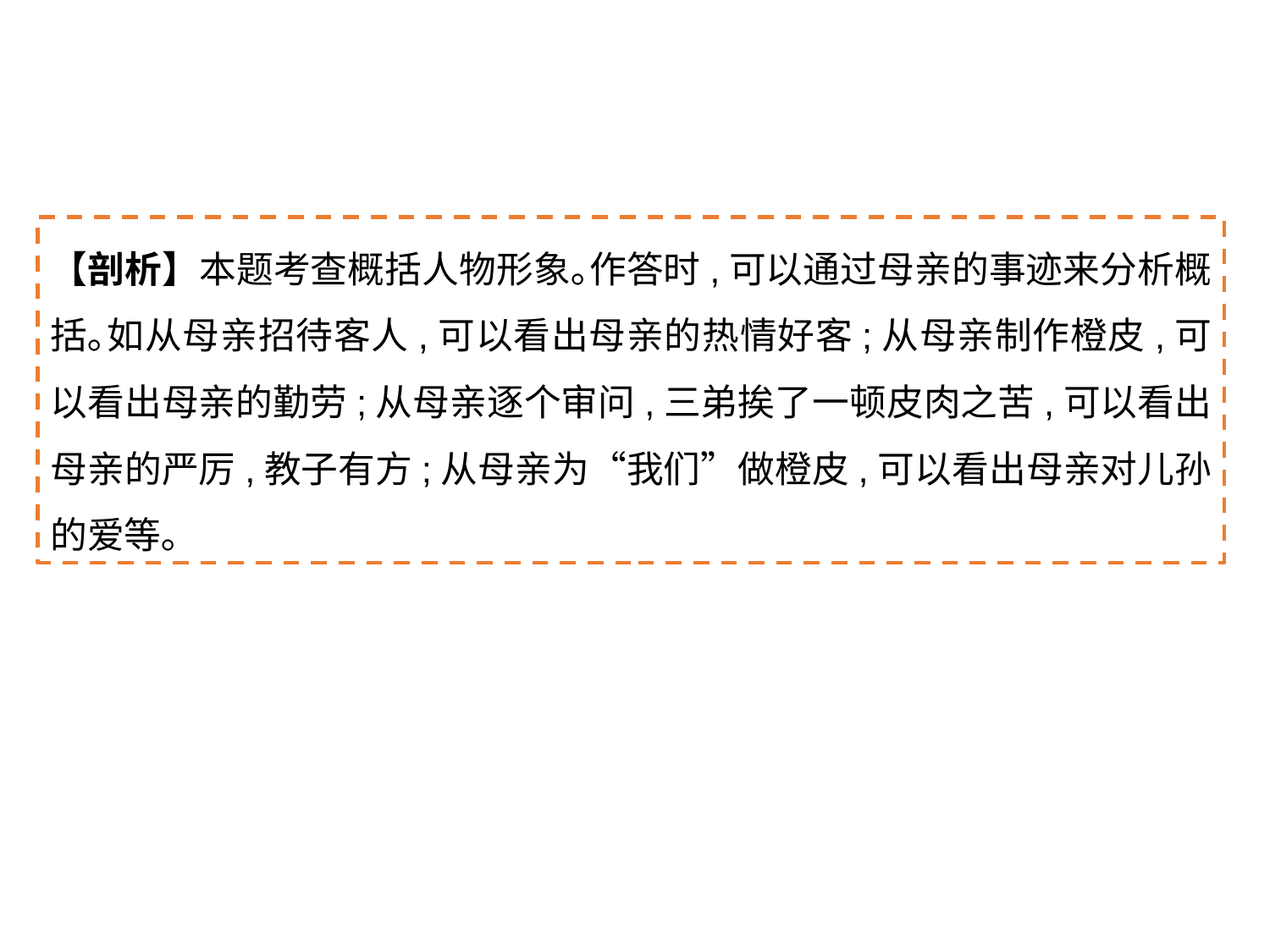

【剖析】本题考查概括人物形象｡作答时,可以通过母亲的事迹来分析概括｡如从母亲招待客人,可以看出母亲的热情好客;从母亲制作橙皮,可以看出母亲的勤劳;从母亲逐个审问,三弟挨了一顿皮肉之苦,可以看出母亲的严厉,教子有方;从母亲为“我们”做橙皮,可以看出母亲对儿孙的爱等｡